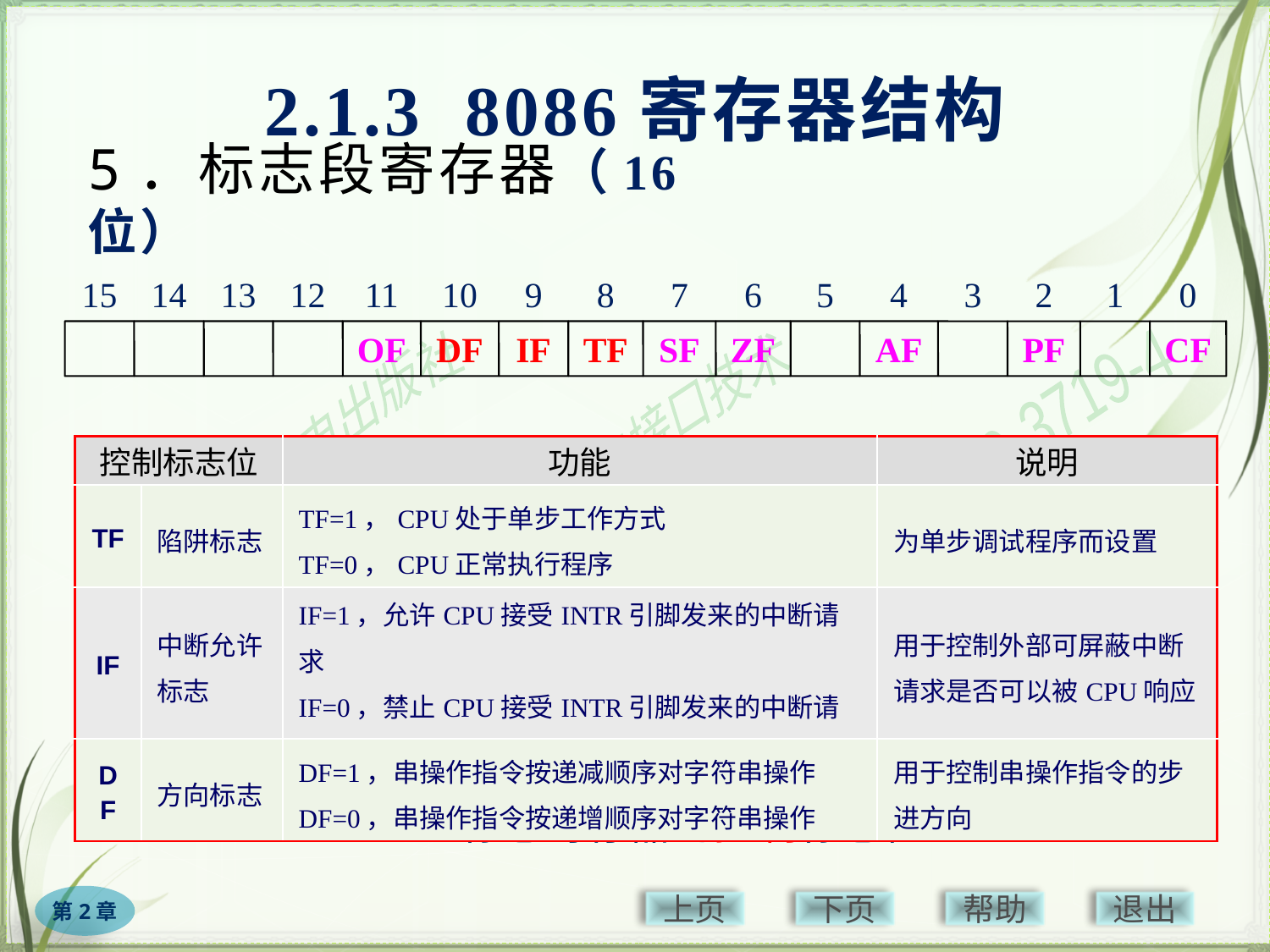

2.1.3  8086寄存器结构
# 5．标志段寄存器（16位）
15

14

13

12

11

10

9

8

7

6

5

4

3

2

1

0

OF

DF

IF

TF

SF

ZF

AF

PF

CF

| 控制标志位 |  | 功能 | 说明 |
| --- | --- | --- | --- |
| TF | 陷阱标志 | TF=1，CPU处于单步工作方式 TF=0，CPU正常执行程序 | 为单步调试程序而设置 |
| IF | 中断允许标志 | IF=1，允许CPU接受INTR引脚发来的中断请求 IF=0，禁止CPU接受INTR引脚发来的中断请求 | 用于控制外部可屏蔽中断请求是否可以被CPU响应 |
| DF | 方向标志 | DF=1，串操作指令按递减顺序对字符串操作 DF=0，串操作指令按递增顺序对字符串操作 | 用于控制串操作指令的步进方向 |
8086标志寄存器的控制标志位